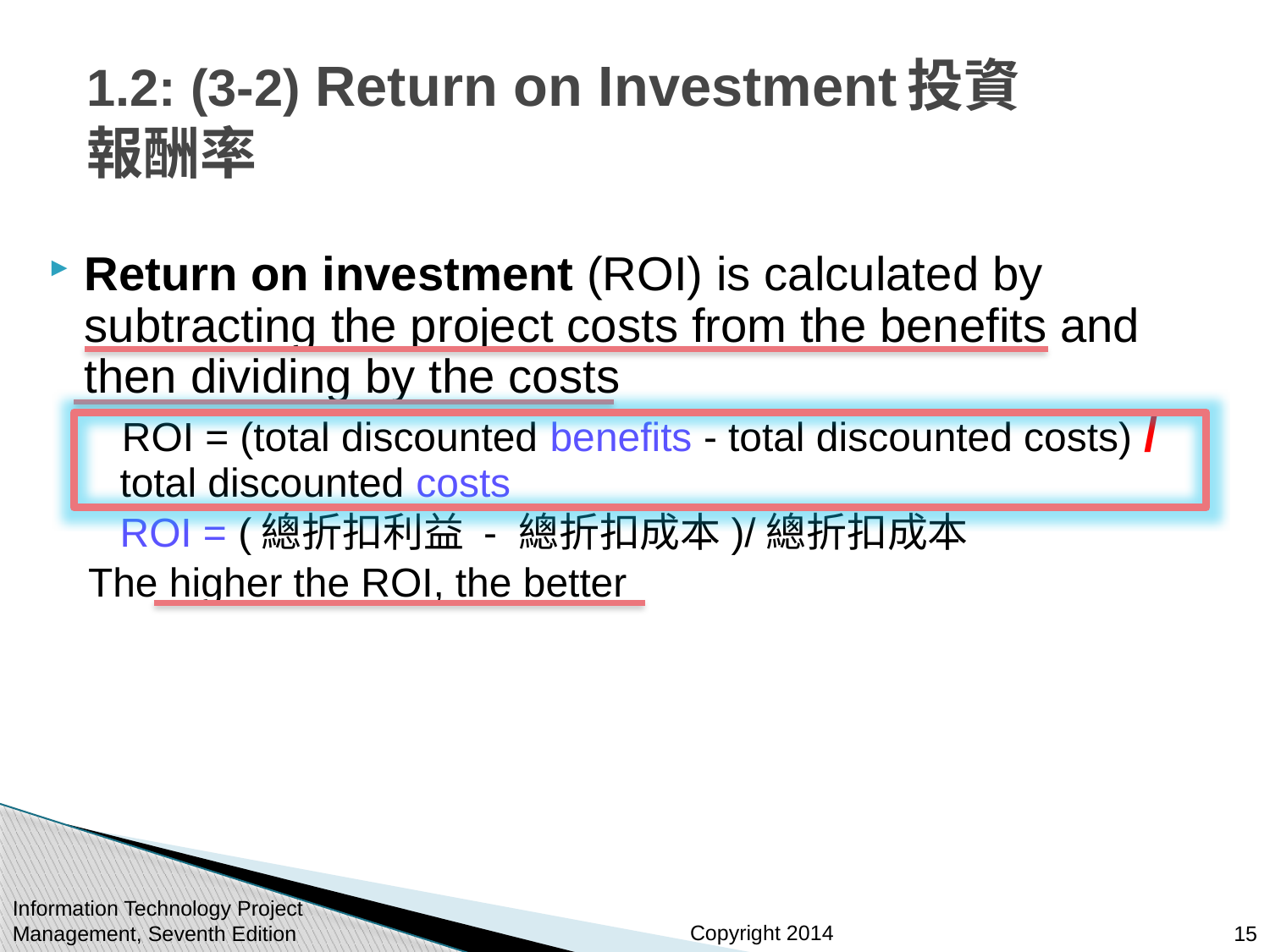

# 1.2: (3-2) Return on Investment投資報酬率
Return on investment (ROI) is calculated by subtracting the project costs from the benefits and then dividing by the costs
   ROI = (total discounted benefits - total discounted costs) / total discounted costs
	ROI = (總折扣利益 - 總折扣成本)/總折扣成本
The higher the ROI, the better

Information Technology Project Management, Seventh Edition
15